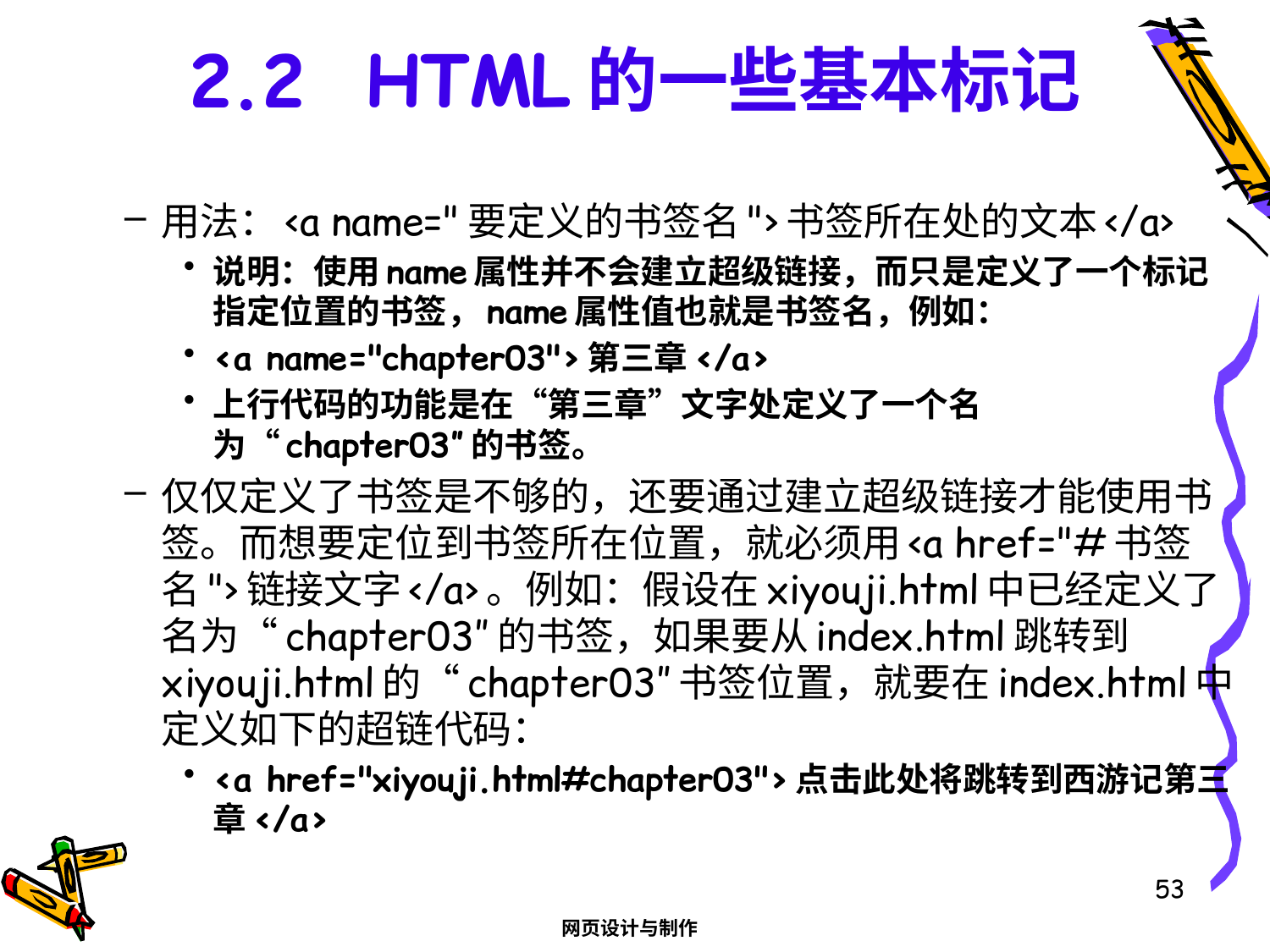

# 2.2  HTML的一些基本标记
用法：<a name="要定义的书签名">书签所在处的文本</a>
说明：使用name属性并不会建立超级链接，而只是定义了一个标记指定位置的书签，name属性值也就是书签名，例如：
<a name="chapter03">第三章</a>
上行代码的功能是在“第三章”文字处定义了一个名为“chapter03”的书签。
仅仅定义了书签是不够的，还要通过建立超级链接才能使用书签。而想要定位到书签所在位置，就必须用<a href="#书签名">链接文字</a>。例如：假设在xiyouji.html中已经定义了名为“chapter03”的书签，如果要从index.html跳转到xiyouji.html的“chapter03”书签位置，就要在index.html中定义如下的超链代码：
<a href="xiyouji.html#chapter03">点击此处将跳转到西游记第三章</a>

53
网页设计与制作